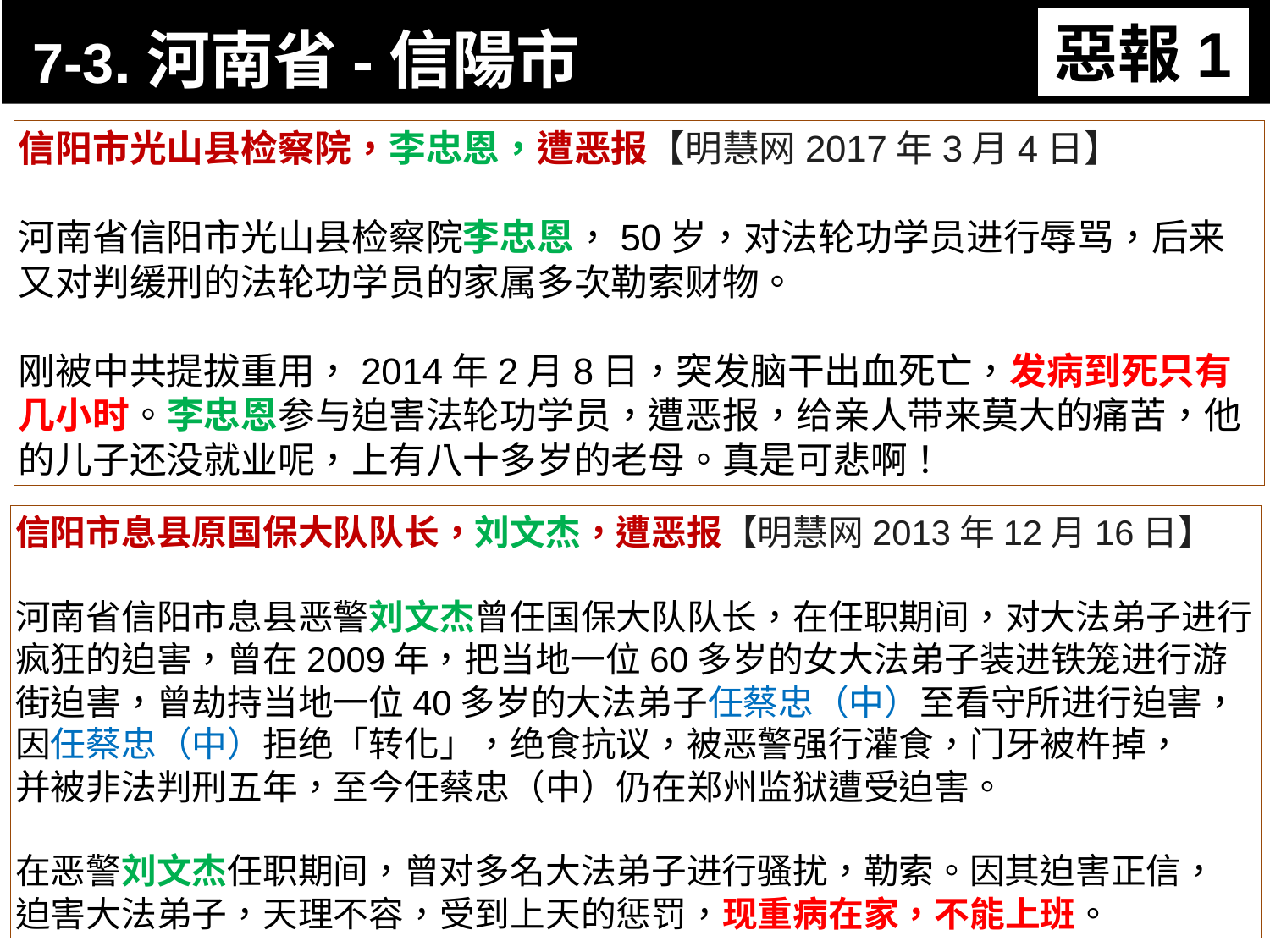

7-3.河南省-信陽市

惡報1
11-3. XX市官員惡報實例
信阳市光山县检察院，李忠恩，遭恶报【明慧网2017年3月4日】

河南省信阳市光山县检察院李忠恩，50岁，对法轮功学员进行辱骂，后来又对判缓刑的法轮功学员的家属多次勒索财物。

刚被中共提拔重用，2014年2月8日，突发脑干出血死亡，发病到死只有几小时。李忠恩参与迫害法轮功学员，遭恶报，给亲人带来莫大的痛苦，他的儿子还没就业呢，上有八十多岁的老母。真是可悲啊！
信阳市息县原国保大队队长，刘文杰，遭恶报【明慧网2013年12月16日】

河南省信阳市息县恶警刘文杰曾任国保大队队长，在任职期间，对大法弟子进行疯狂的迫害，曾在2009年，把当地一位60多岁的女大法弟子装进铁笼进行游街迫害，曾劫持当地一位40多岁的大法弟子任蔡忠（中）至看守所进行迫害，
因任蔡忠（中）拒绝「转化」，绝食抗议，被恶警强行灌食，门牙被杵掉，
并被非法判刑五年，至今任蔡忠（中）仍在郑州监狱遭受迫害。

在恶警刘文杰任职期间，曾对多名大法弟子进行骚扰，勒索。因其迫害正信，
迫害大法弟子，天理不容，受到上天的惩罚，现重病在家，不能上班。